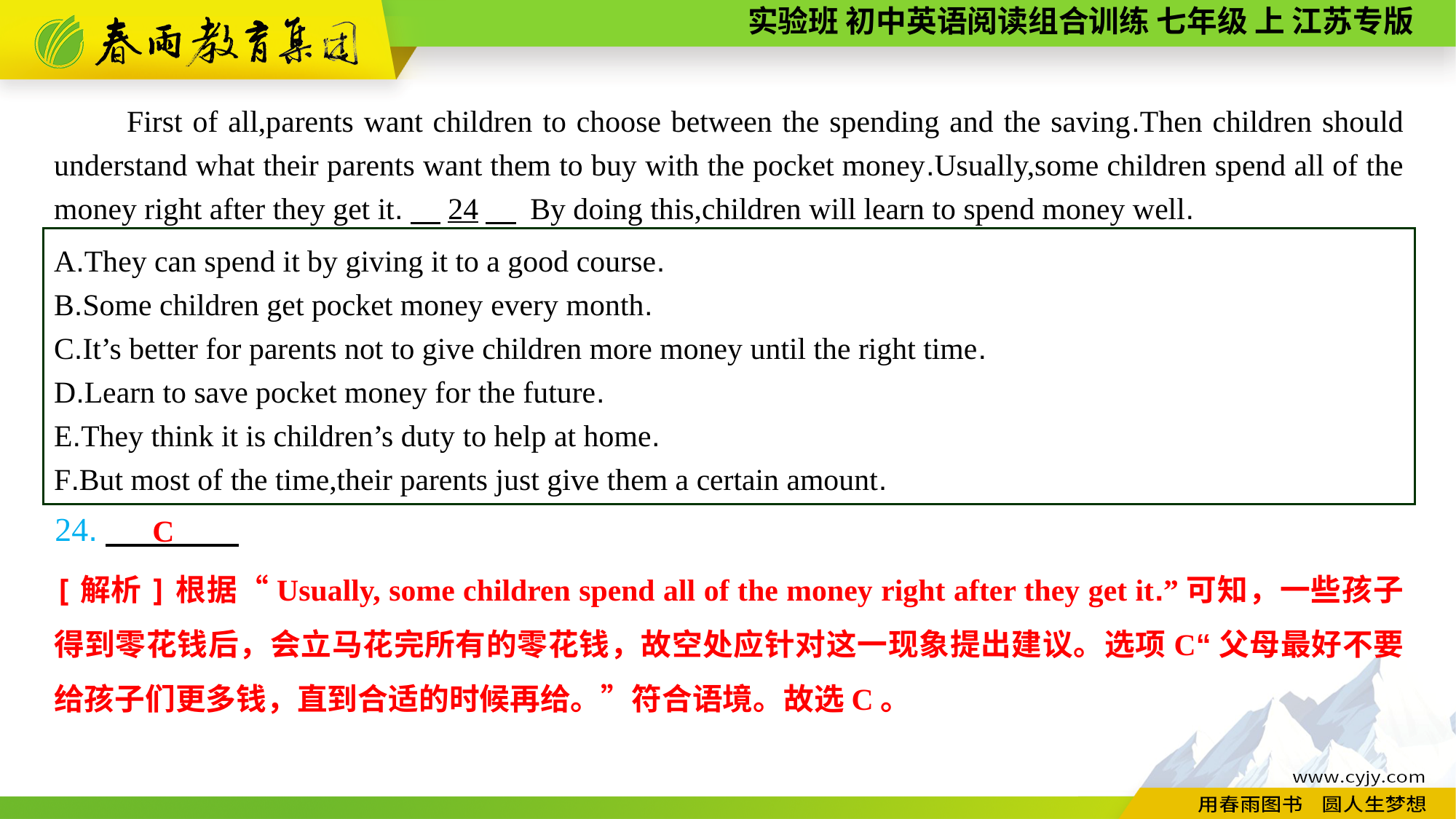

First of all,parents want children to choose between the spending and the saving.Then children should understand what their parents want them to buy with the pocket money.Usually,some children spend all of the money right after they get it.　24　 By doing this,children will learn to spend money well.

A.They can spend it by giving it to a good course.
B.Some children get pocket money every month.
C.It’s better for parents not to give children more money until the right time.
D.Learn to save pocket money for the future.
E.They think it is children’s duty to help at home.
F.But most of the time,their parents just give them a certain amount.
24.
C
[解析]根据“Usually, some children spend all of the money right after they get it.”可知，一些孩子得到零花钱后，会立马花完所有的零花钱，故空处应针对这一现象提出建议。选项C“父母最好不要给孩子们更多钱，直到合适的时候再给。”符合语境。故选C。